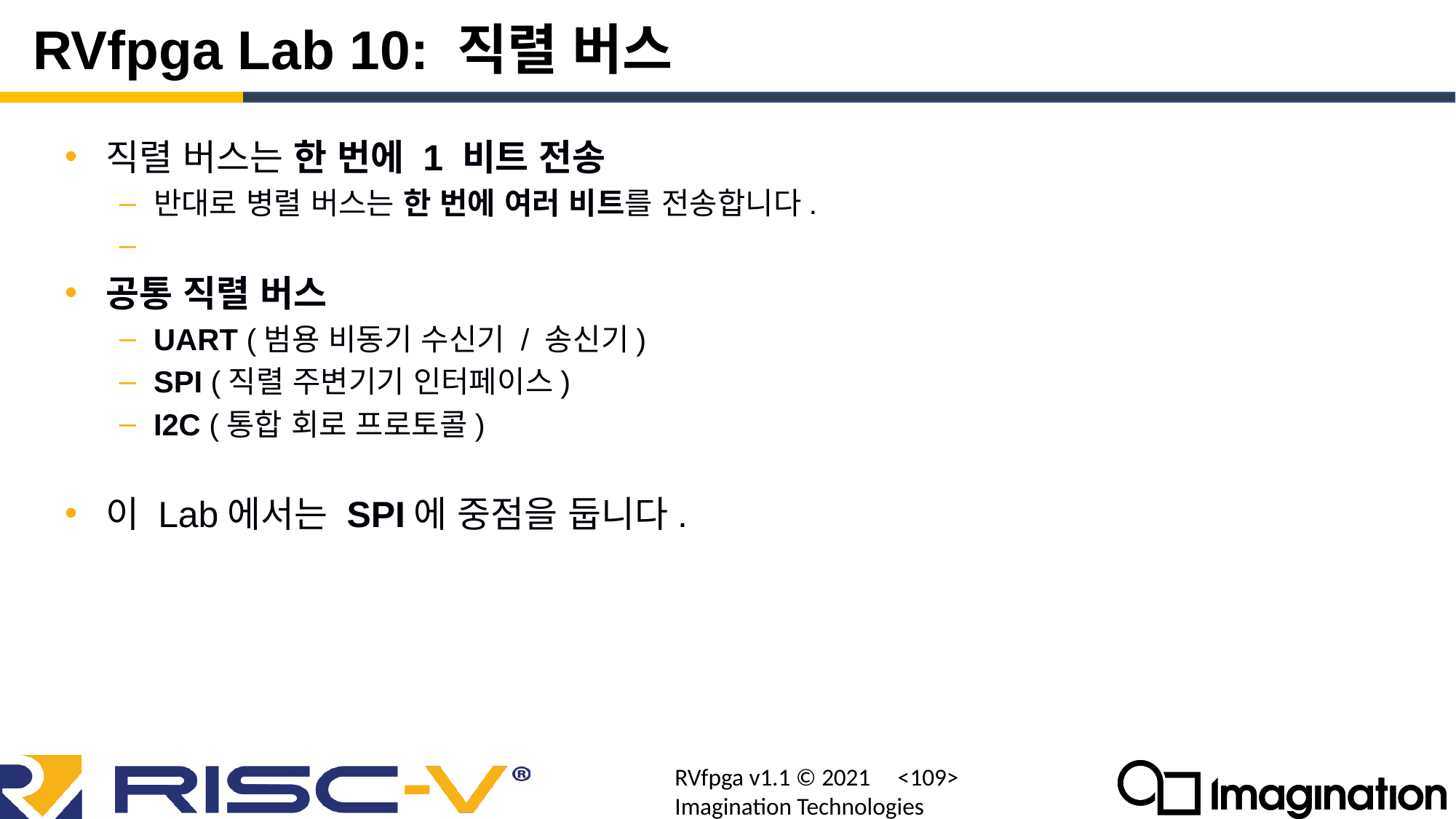

# RVfpga Lab 10: 직렬 버스
직렬 버스는 한 번에 1 비트 전송
반대로 병렬 버스는 한 번에 여러 비트를 전송합니다.

공통 직렬 버스
UART (범용 비동기 수신기 / 송신기)
SPI (직렬 주변기기 인터페이스)
I2C (통합 회로 프로토콜)

이 Lab에서는 SPI에 중점을 둡니다.